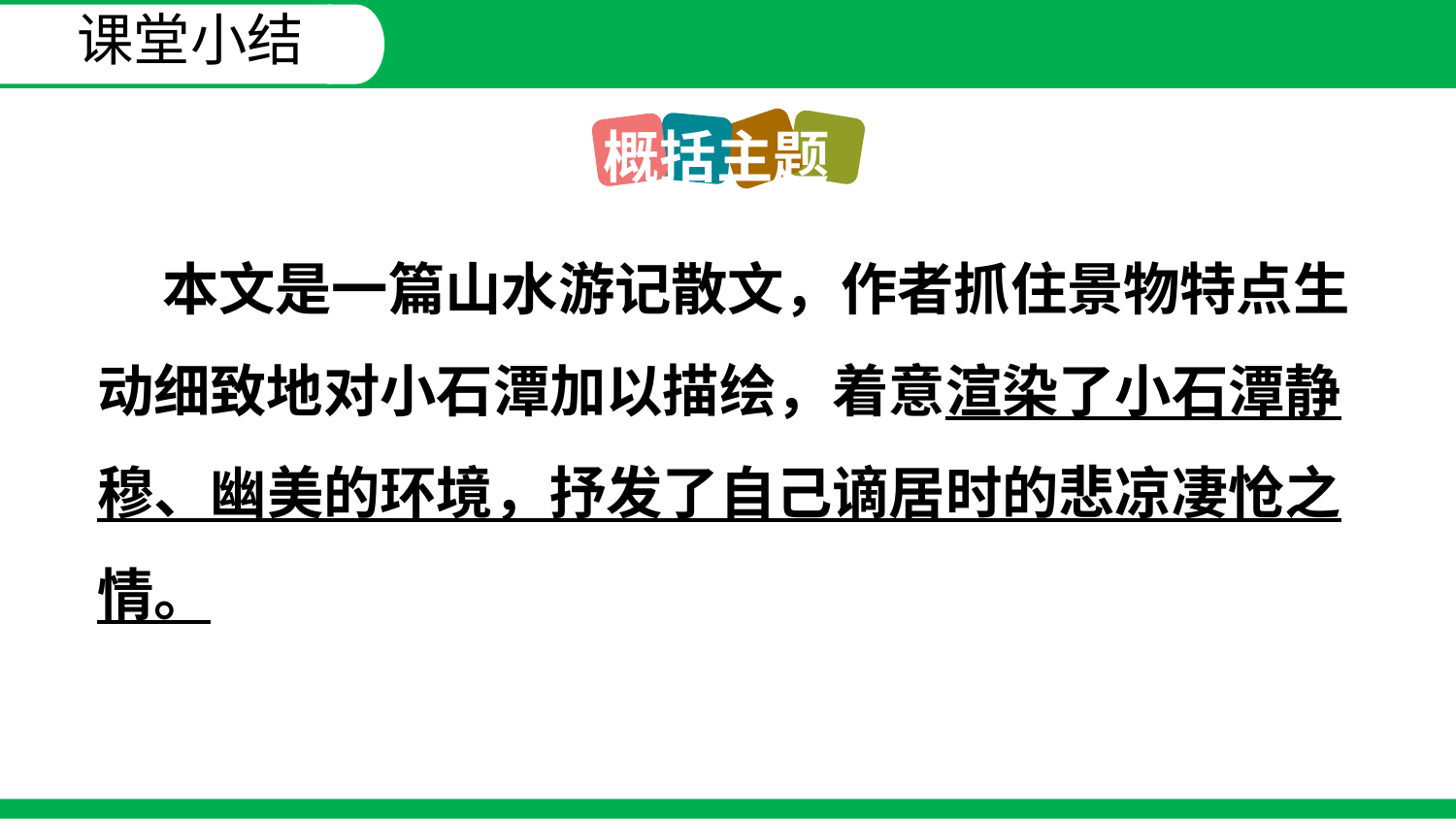

课堂小结
概括主题

    本文是一篇山水游记散文，作者抓住景物特点生动细致地对小石潭加以描绘，着意渲染了小石潭静穆、幽美的环境，抒发了自己谪居时的悲凉凄怆之情。